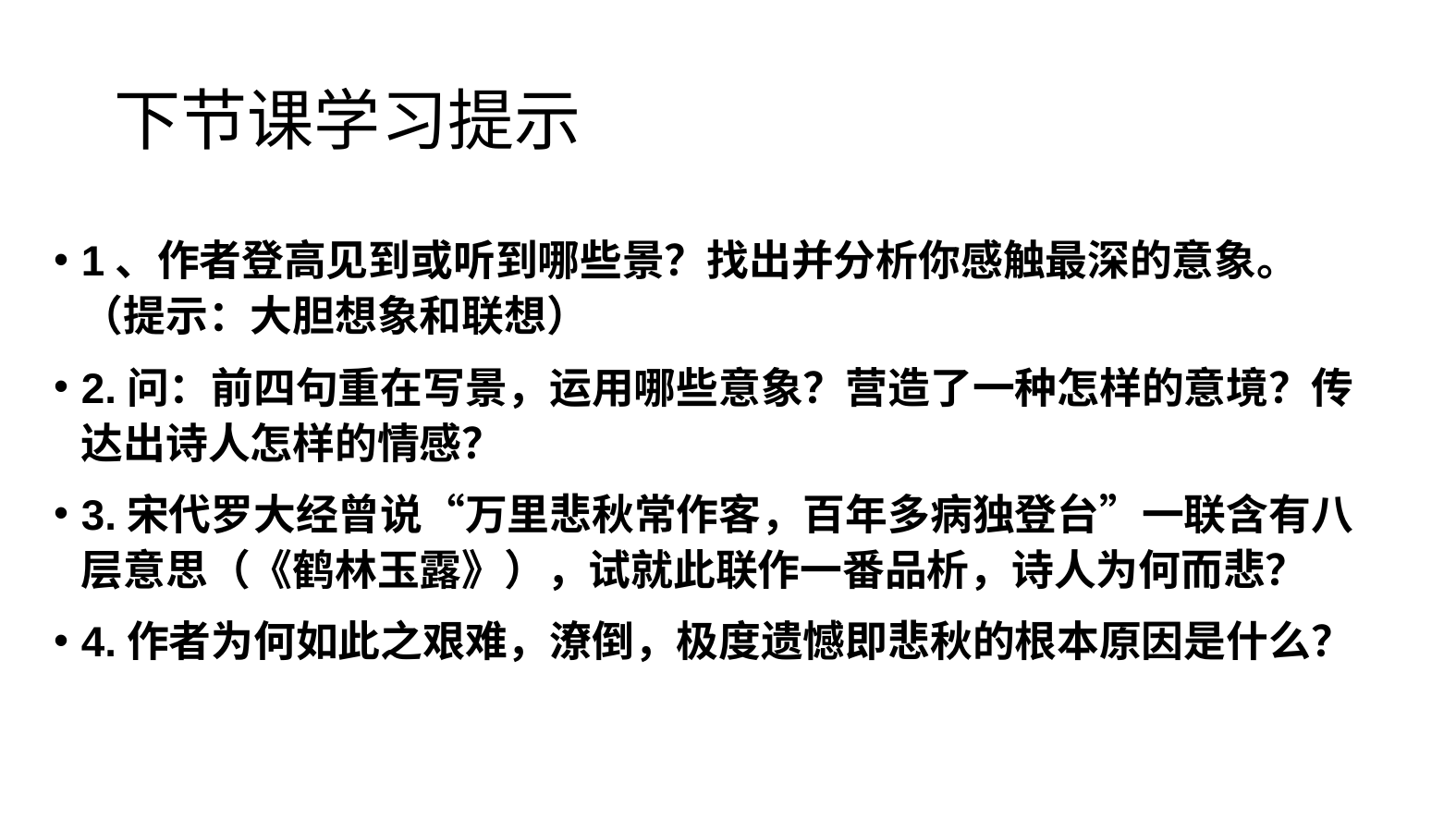

# 下节课学习提示
1、作者登高见到或听到哪些景？找出并分析你感触最深的意象。（提示：大胆想象和联想）
2.问：前四句重在写景，运用哪些意象？营造了一种怎样的意境？传达出诗人怎样的情感？
3.宋代罗大经曾说“万里悲秋常作客，百年多病独登台”一联含有八层意思（《鹤林玉露》），试就此联作一番品析，诗人为何而悲？
4.作者为何如此之艰难，潦倒，极度遗憾即悲秋的根本原因是什么？